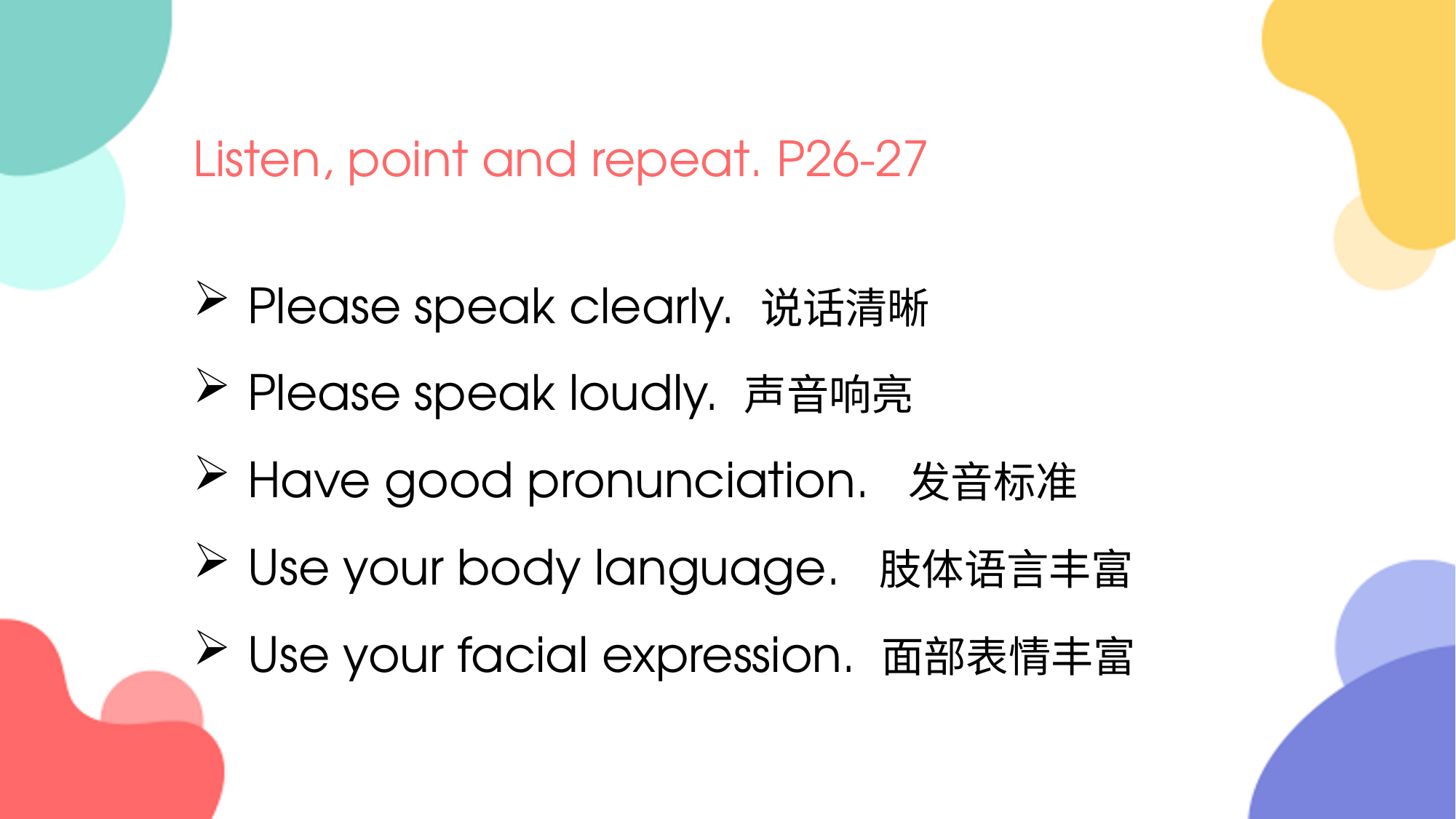

Listen, point and repeat. P26-27
Please speak clearly. 说话清晰
Please speak loudly. 声音响亮
Have good pronunciation.  发音标准
Use your body language.  肢体语言丰富
Use your facial expression. 面部表情丰富